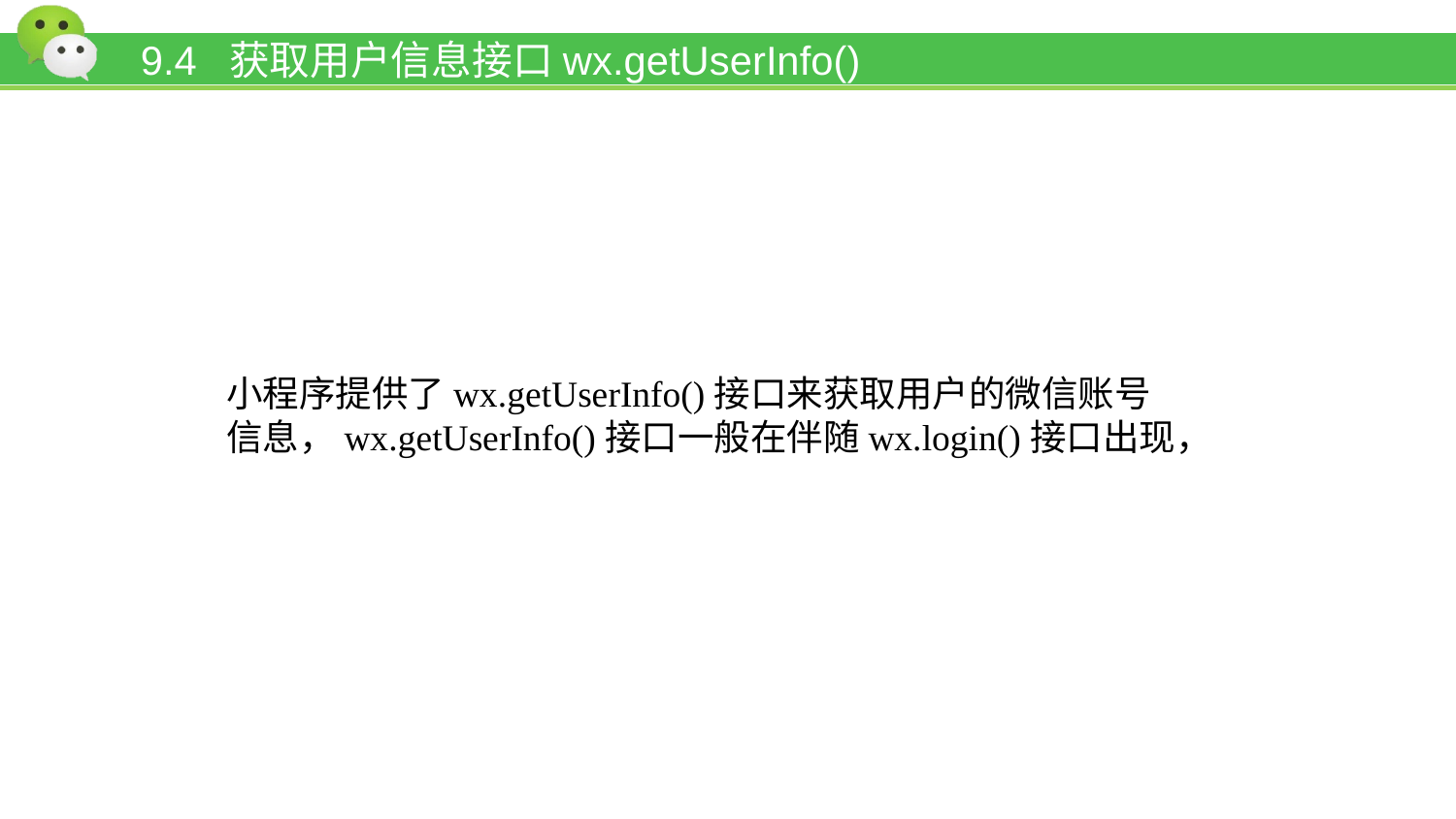

# 9.4  获取用户信息接口wx.getUserInfo()
小程序提供了wx.getUserInfo()接口来获取用户的微信账号信息，wx.getUserInfo()接口一般在伴随wx.login()接口出现，